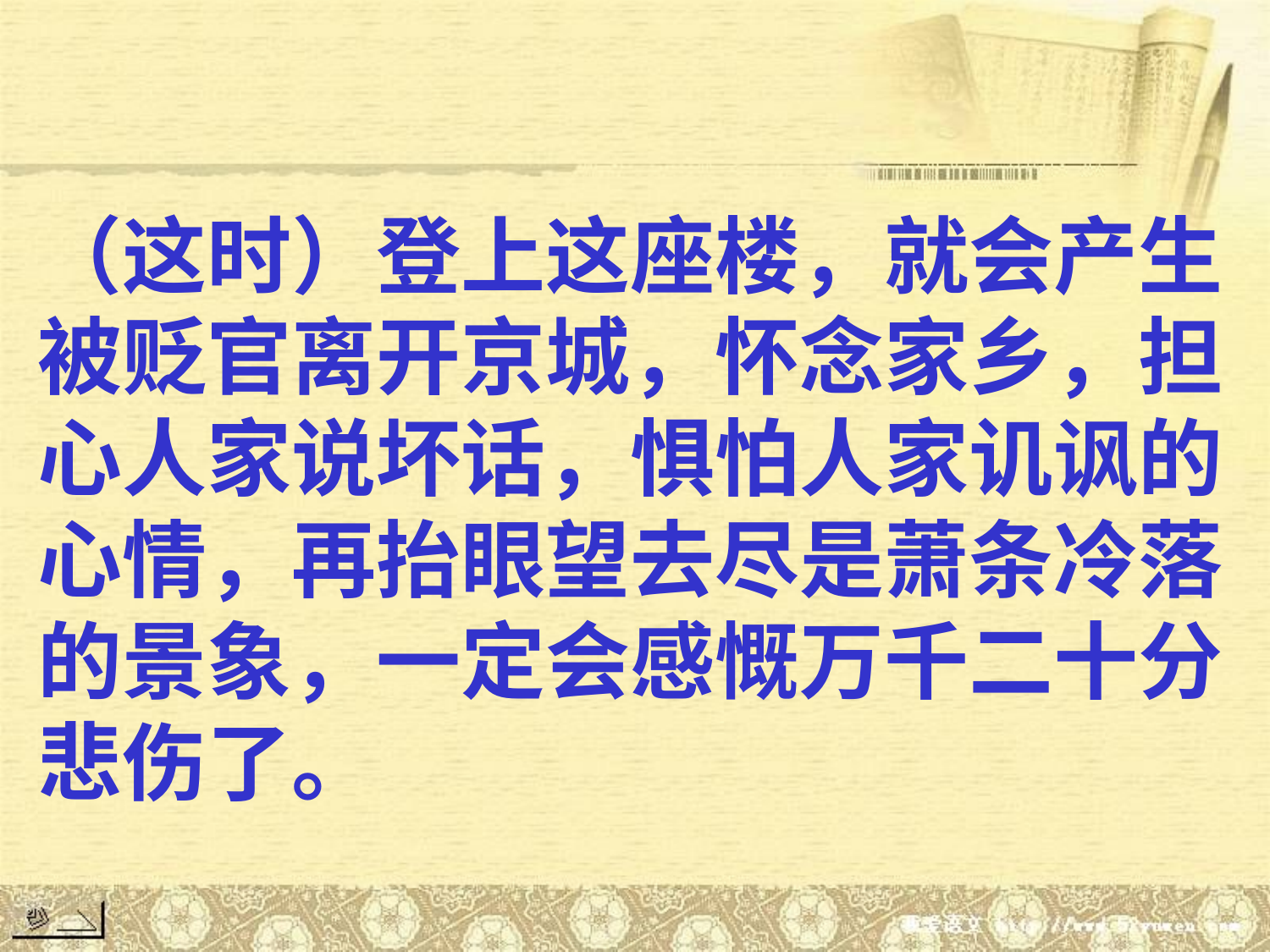

（这时）登上这座楼，就会产生被贬官离开京城，怀念家乡，担心人家说坏话，惧怕人家讥讽的心情，再抬眼望去尽是萧条冷落的景象，一定会感慨万千二十分悲伤了。